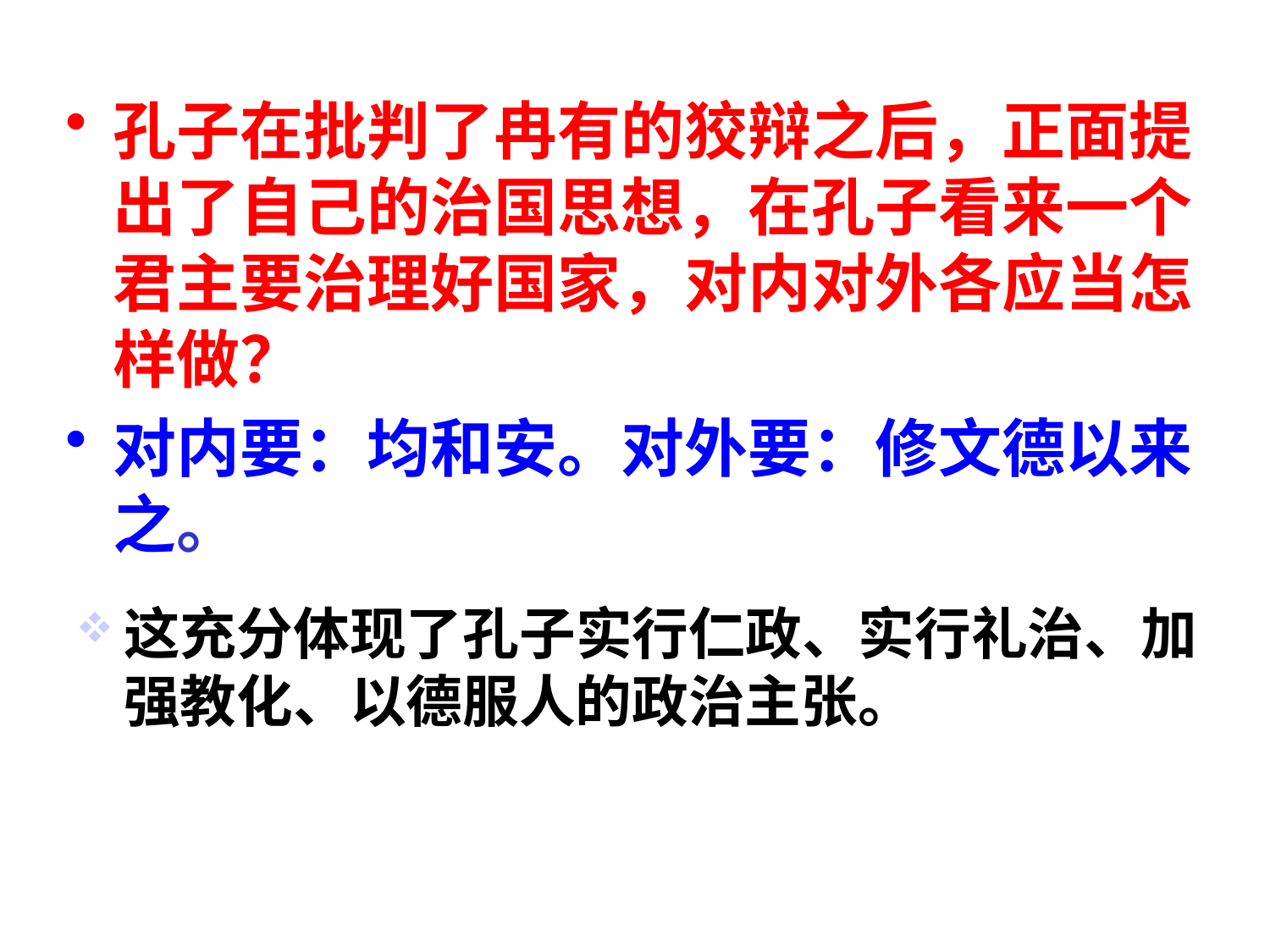

# 孔子在批判了冉有的狡辩之后，正面提出了自己的治国思想，在孔子看来一个君主要治理好国家，对内对外各应当怎样做？
对内要：均和安。对外要：修文德以来之。
这充分体现了孔子实行仁政、实行礼治、加强教化、以德服人的政治主张。